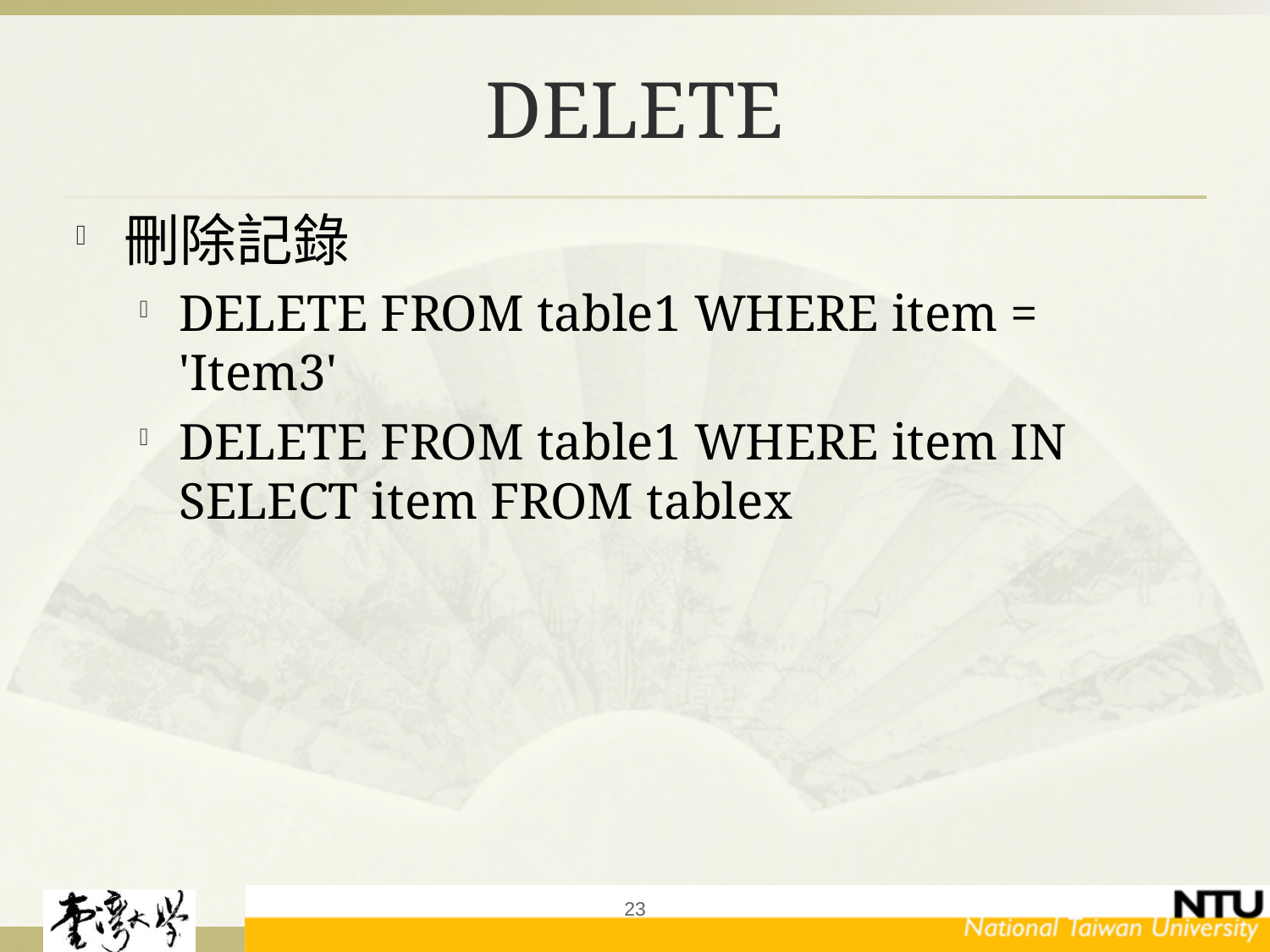

# DELETE
刪除記錄
DELETE FROM table1 WHERE item = 'Item3'
DELETE FROM table1 WHERE item IN SELECT item FROM tablex
23